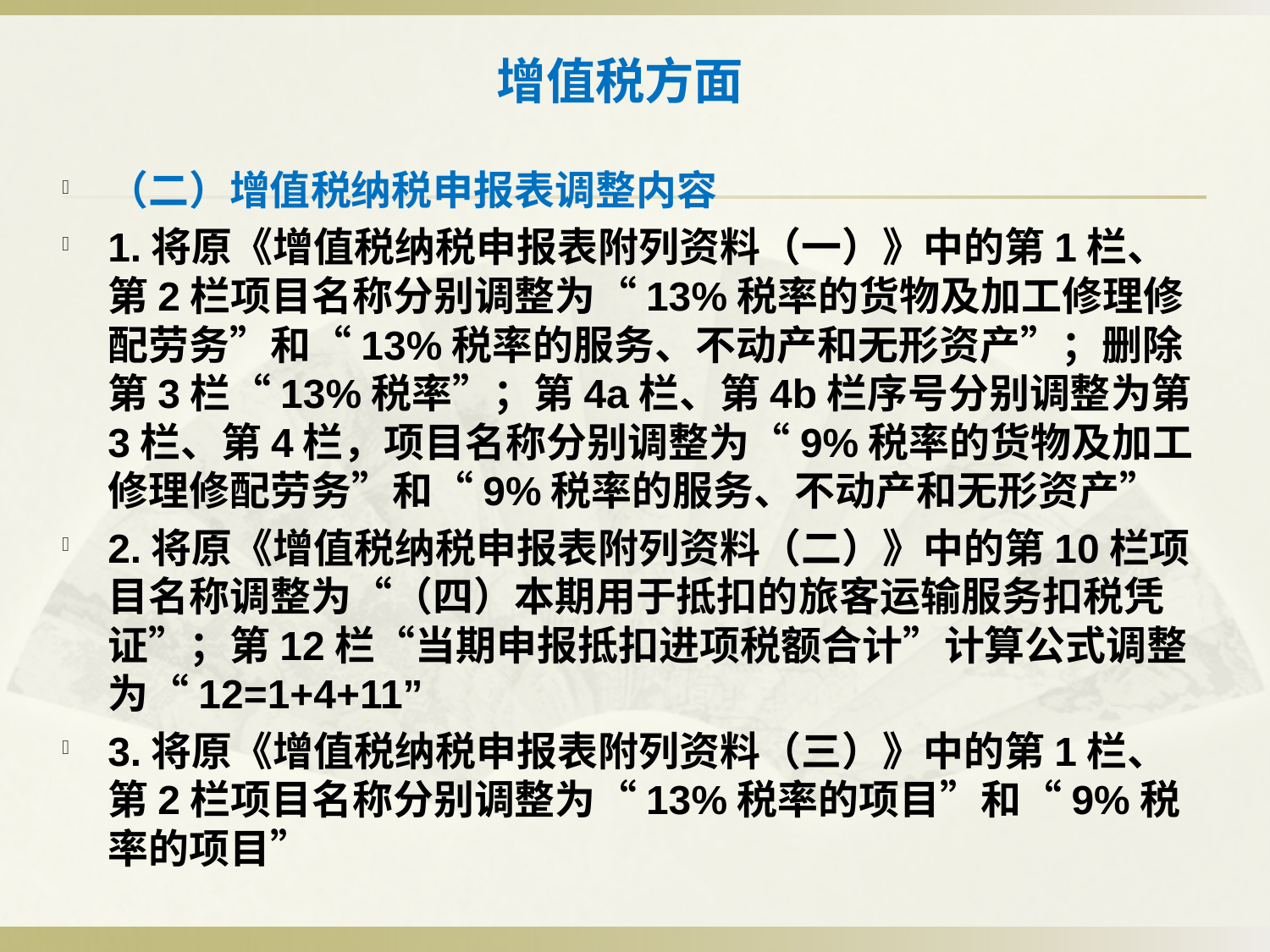

# 增值税方面
（二）增值税纳税申报表调整内容
1.将原《增值税纳税申报表附列资料（一）》中的第1栏、第2栏项目名称分别调整为“13%税率的货物及加工修理修配劳务”和“13%税率的服务、不动产和无形资产”；删除第3栏“13%税率”；第4a栏、第4b栏序号分别调整为第3栏、第4栏，项目名称分别调整为“9%税率的货物及加工修理修配劳务”和“9%税率的服务、不动产和无形资产”
2.将原《增值税纳税申报表附列资料（二）》中的第10栏项目名称调整为“（四）本期用于抵扣的旅客运输服务扣税凭证”；第12栏“当期申报抵扣进项税额合计”计算公式调整为“12=1+4+11”
3.将原《增值税纳税申报表附列资料（三）》中的第1栏、第2栏项目名称分别调整为“13%税率的项目”和“9%税率的项目”